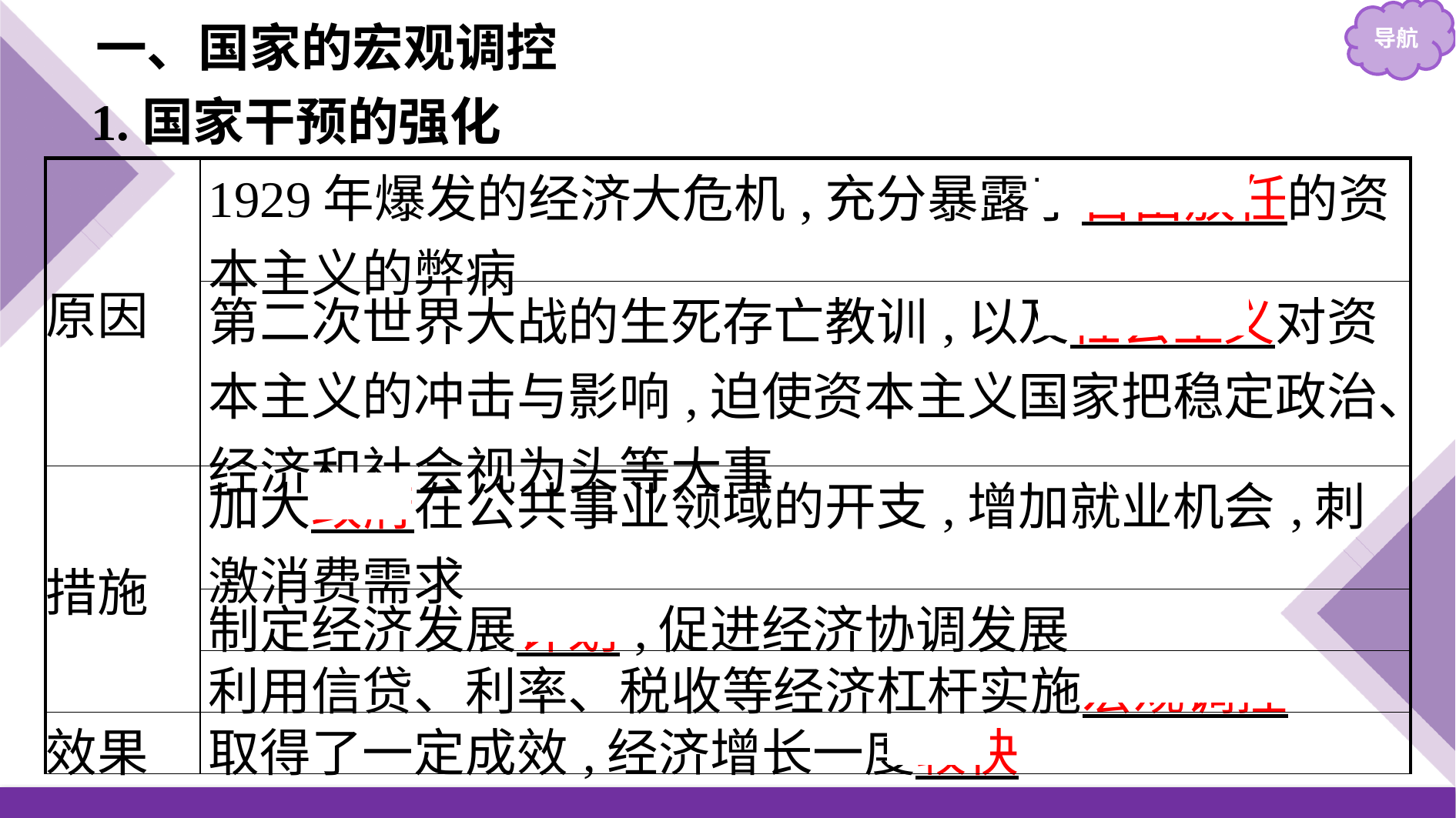

一、国家的宏观调控
1.国家干预的强化
| 原因 | 1929年爆发的经济大危机,充分暴露了自由放任的资本主义的弊病 |
| --- | --- |
|  | 第二次世界大战的生死存亡教训,以及社会主义对资本主义的冲击与影响,迫使资本主义国家把稳定政治、经济和社会视为头等大事 |
| 措施 | 加大政府在公共事业领域的开支,增加就业机会,刺激消费需求 |
|  | 制定经济发展计划,促进经济协调发展 |
|  | 利用信贷、利率、税收等经济杠杆实施宏观调控 |
| 效果 | 取得了一定成效,经济增长一度较快 |